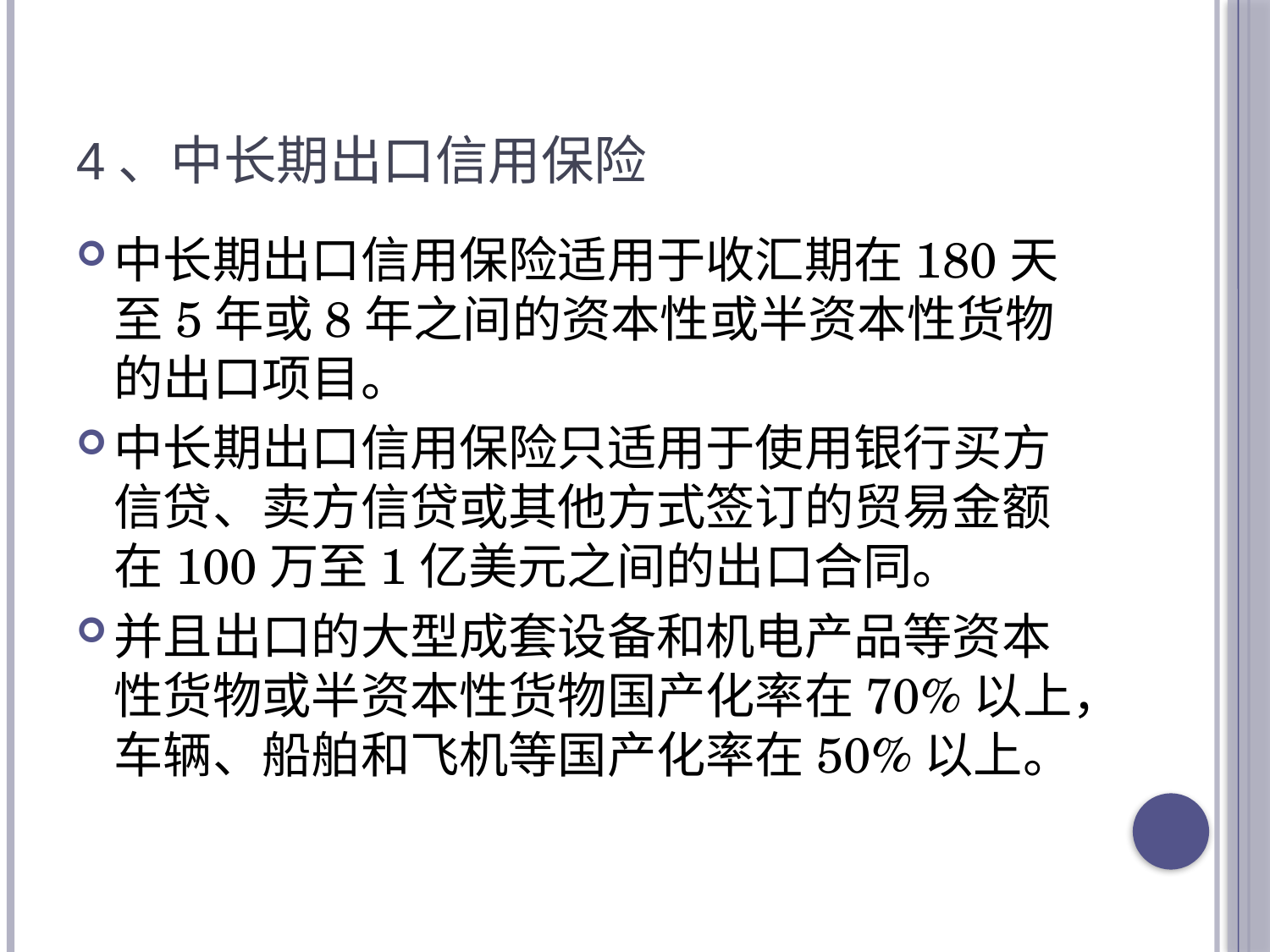

# 4、中长期出口信用保险
中长期出口信用保险适用于收汇期在180天至5年或8年之间的资本性或半资本性货物的出口项目。
中长期出口信用保险只适用于使用银行买方信贷、卖方信贷或其他方式签订的贸易金额在100万至1亿美元之间的出口合同。
并且出口的大型成套设备和机电产品等资本性货物或半资本性货物国产化率在70%以上，车辆、船舶和飞机等国产化率在50%以上。